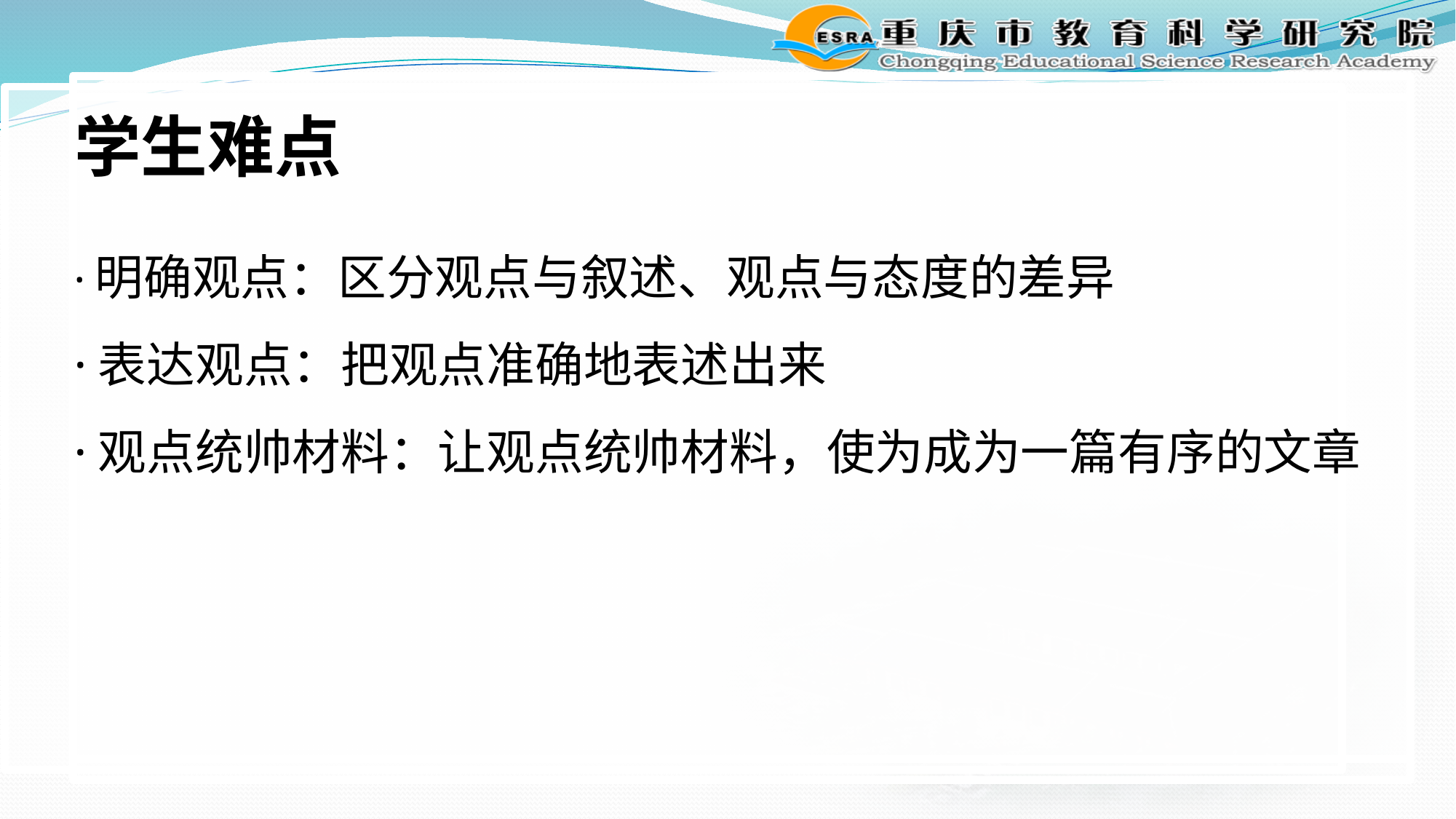

学生难点

·明确观点：区分观点与叙述、观点与态度的差异
·表达观点：把观点准确地表述出来
·观点统帅材料：让观点统帅材料，使为成为一篇有序的文章